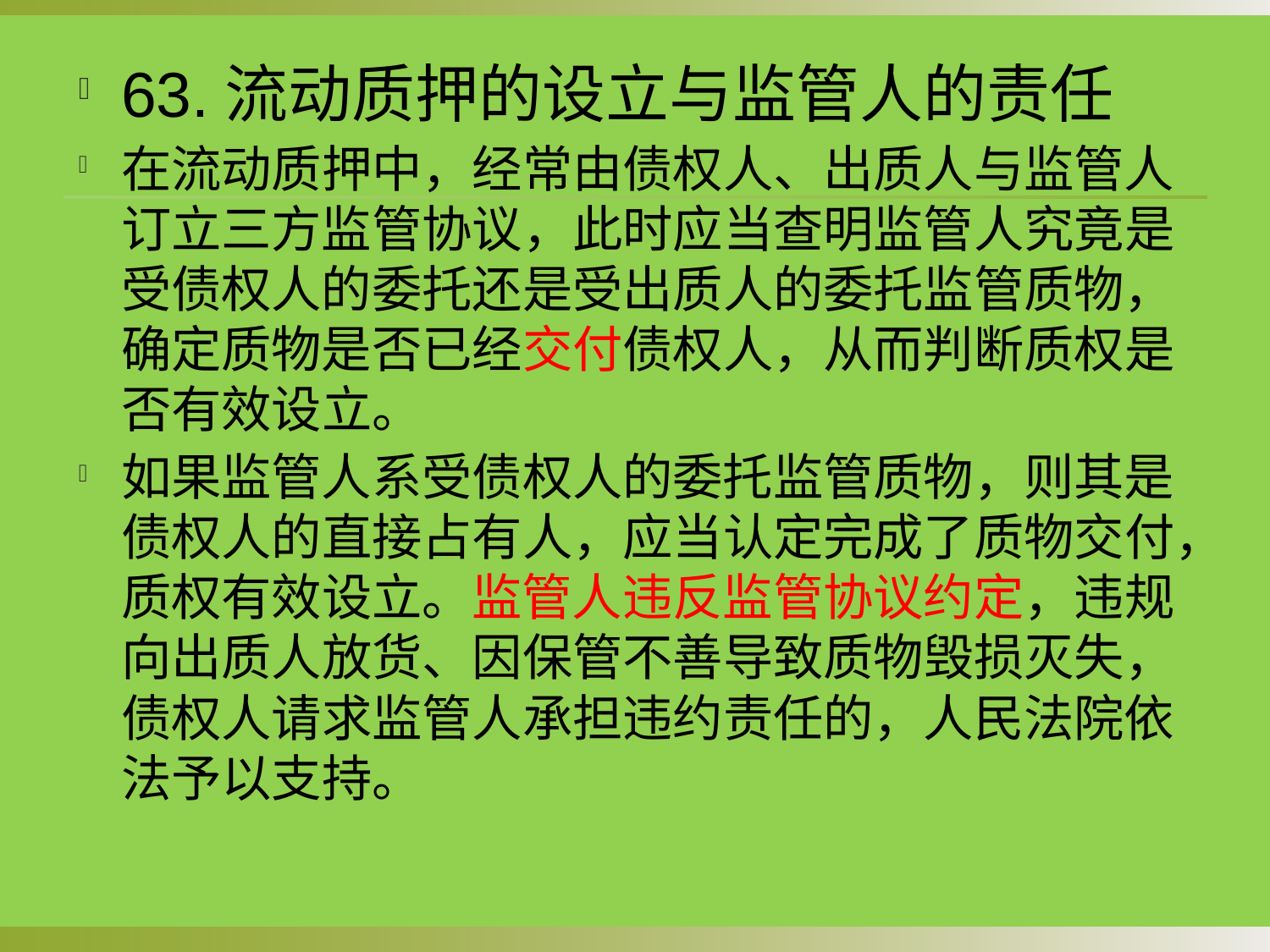

63.流动质押的设立与监管人的责任
在流动质押中，经常由债权人、出质人与监管人订立三方监管协议，此时应当查明监管人究竟是受债权人的委托还是受出质人的委托监管质物，确定质物是否已经交付债权人，从而判断质权是否有效设立。
如果监管人系受债权人的委托监管质物，则其是债权人的直接占有人，应当认定完成了质物交付，质权有效设立。监管人违反监管协议约定，违规向出质人放货、因保管不善导致质物毁损灭失，债权人请求监管人承担违约责任的，人民法院依法予以支持。